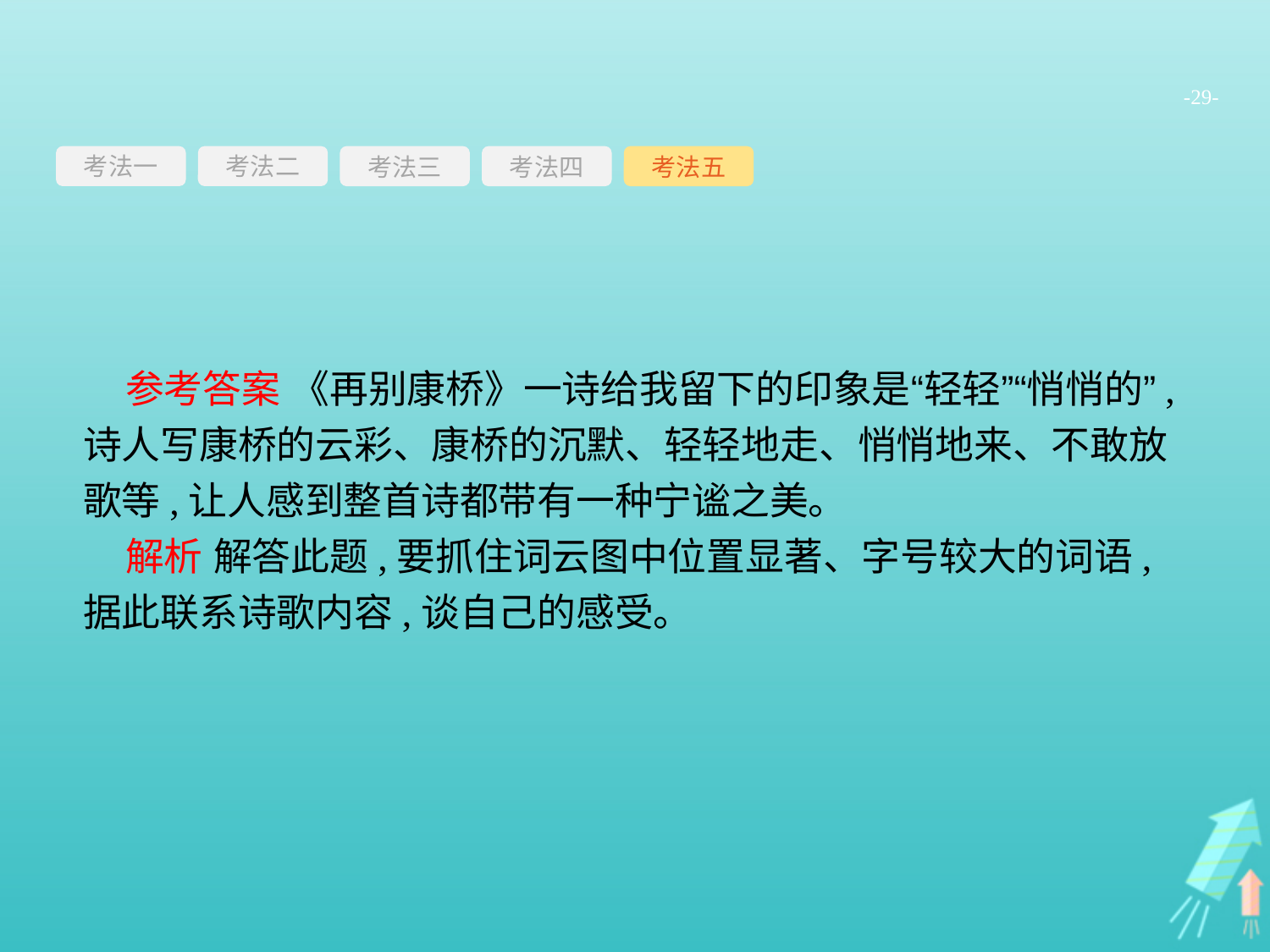

-29-
考法一
考法三
考法四
考法五
考法二
参考答案 《再别康桥》一诗给我留下的印象是“轻轻”“悄悄的”,诗人写康桥的云彩、康桥的沉默、轻轻地走、悄悄地来、不敢放歌等,让人感到整首诗都带有一种宁谧之美。
解析 解答此题,要抓住词云图中位置显著、字号较大的词语,据此联系诗歌内容,谈自己的感受。